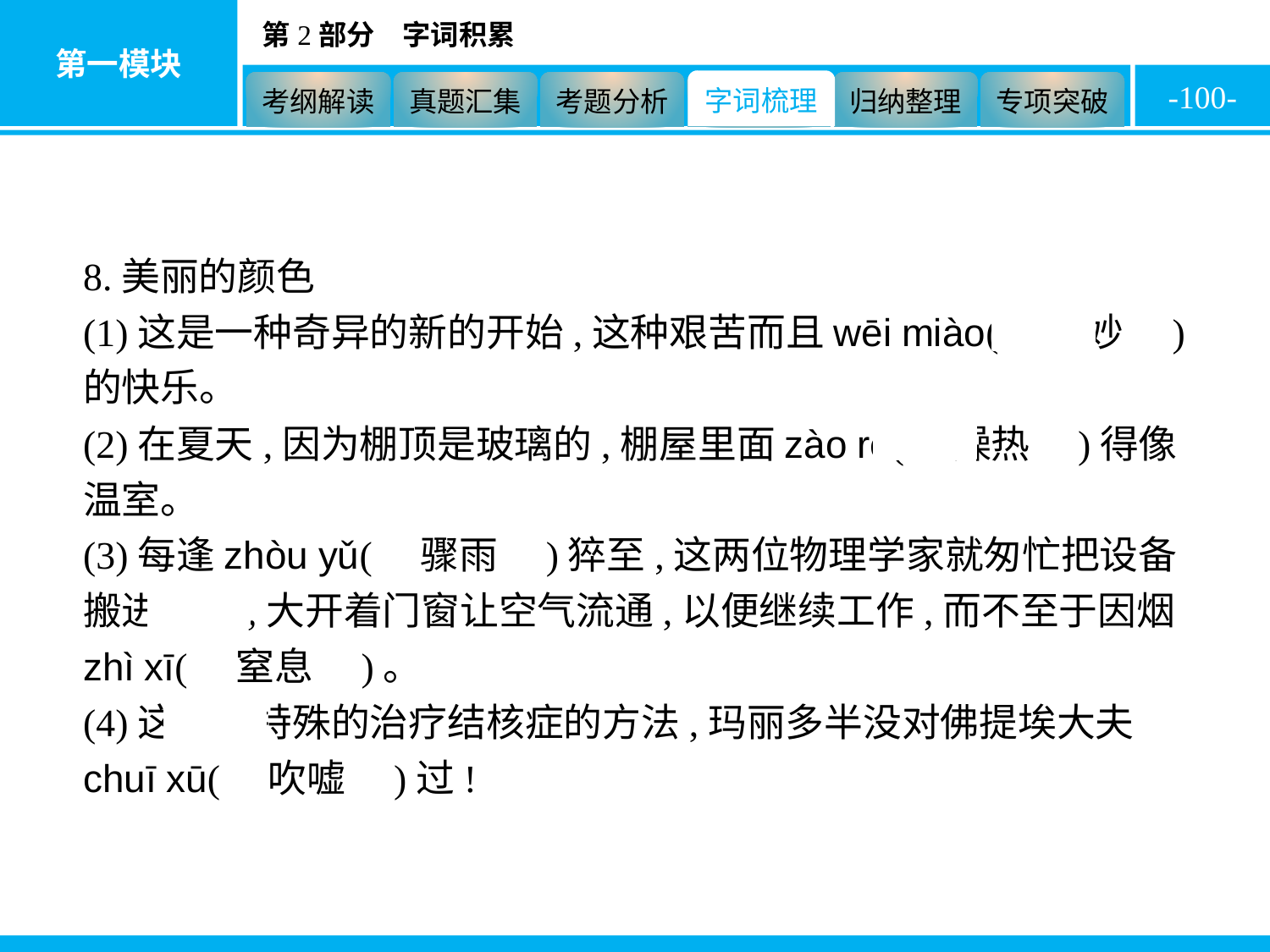

-100-
8.美丽的颜色
(1)这是一种奇异的新的开始,这种艰苦而且wēi miào(　微妙　)的快乐。
(2)在夏天,因为棚顶是玻璃的,棚屋里面zào rè(　燥热　)得像温室。
(3)每逢zhòu yǔ(　骤雨　)猝至,这两位物理学家就匆忙把设备搬进棚屋,大开着门窗让空气流通,以便继续工作,而不至于因烟zhì xī(　窒息　)。
(4)这种极特殊的治疗结核症的方法,玛丽多半没对佛提埃大夫chuī xū(　吹嘘　)过!